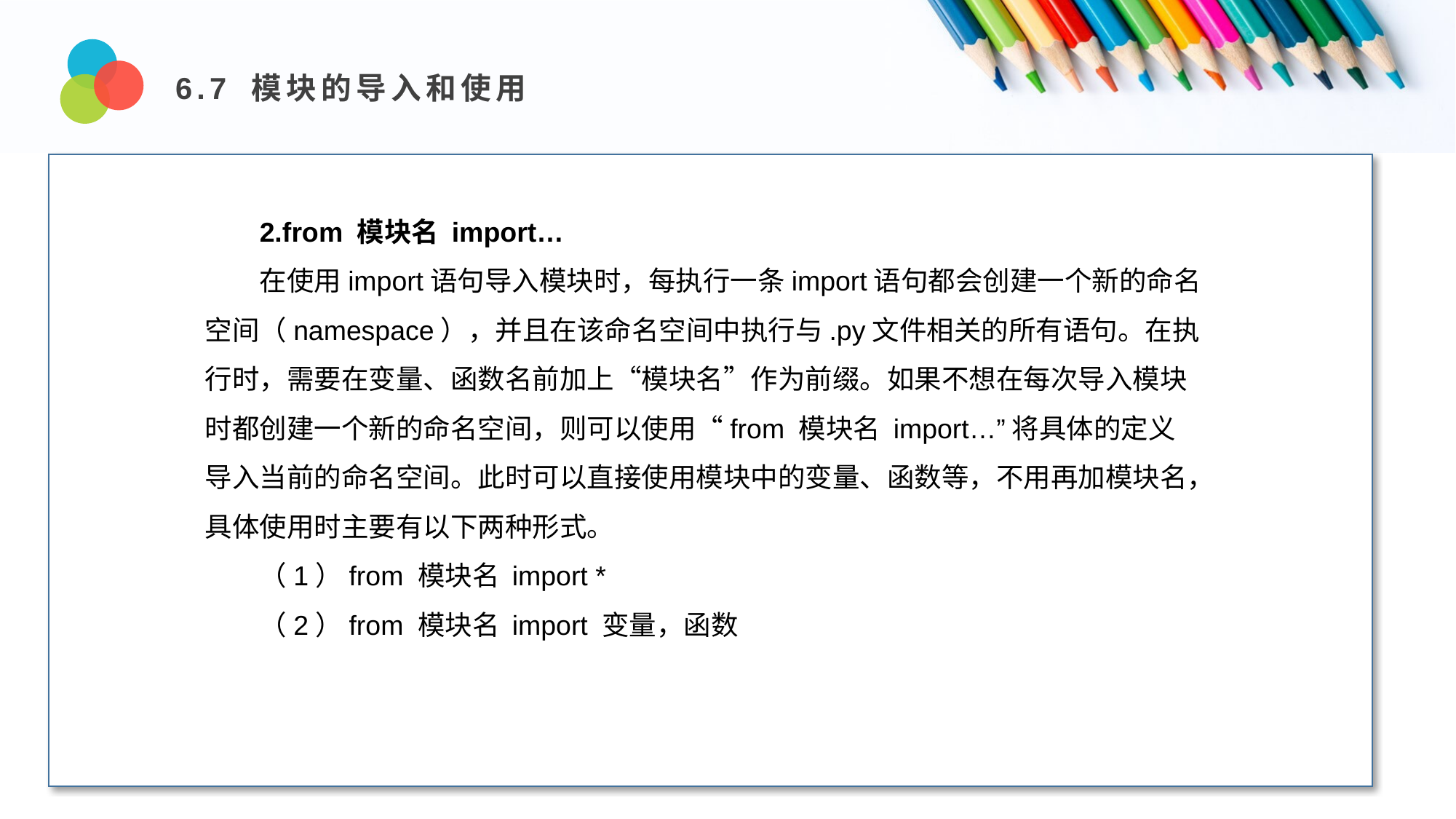

6.7 模块的导入和使用
Design and Production
2.from 模块名 import…
在使用import语句导入模块时，每执行一条import语句都会创建一个新的命名空间（namespace），并且在该命名空间中执行与.py文件相关的所有语句。在执行时，需要在变量、函数名前加上“模块名”作为前缀。如果不想在每次导入模块时都创建一个新的命名空间，则可以使用“from 模块名 import…”将具体的定义导入当前的命名空间。此时可以直接使用模块中的变量、函数等，不用再加模块名，具体使用时主要有以下两种形式。
（1）from 模块名 import *
（2）from 模块名 import 变量，函数